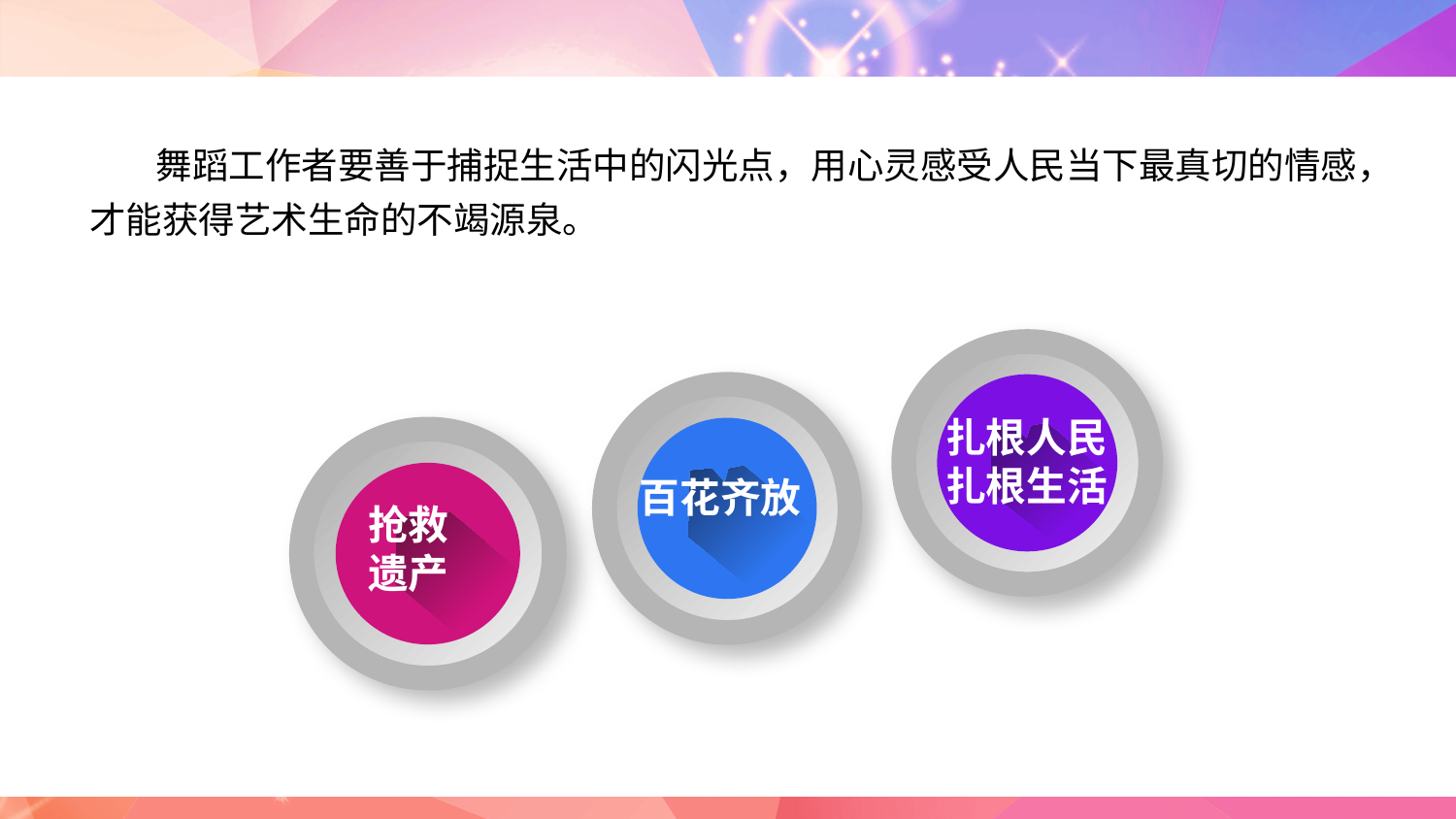

舞蹈工作者要善于捕捉生活中的闪光点，用心灵感受人民当下最真切的情感，才能获得艺术生命的不竭源泉。

扎根人民
扎根生活

百花齐放

抢救
遗产